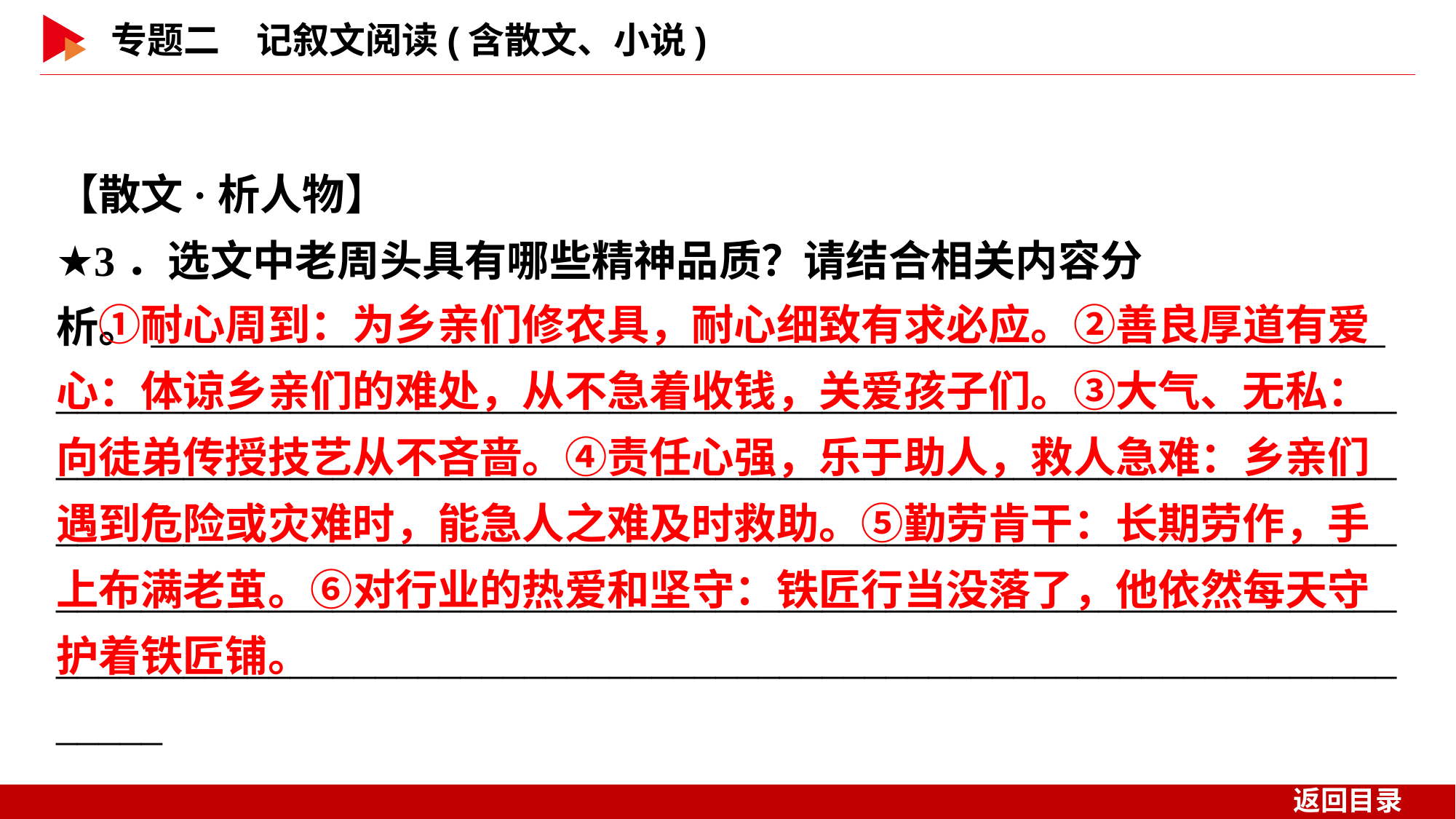

【散文·析人物】
★3．选文中老周头具有哪些精神品质？请结合相关内容分析。__________________________________________________________________________________________________________________________________________________________________________________________________________________________________________________________________________________________________________________________________________________________________________________________
　①耐心周到：为乡亲们修农具，耐心细致有求必应。②善良厚道有爱心：体谅乡亲们的难处，从不急着收钱，关爱孩子们。③大气、无私：向徒弟传授技艺从不吝啬。④责任心强，乐于助人，救人急难：乡亲们遇到危险或灾难时，能急人之难及时救助。⑤勤劳肯干：长期劳作，手上布满老茧。⑥对行业的热爱和坚守：铁匠行当没落了，他依然每天守护着铁匠铺。